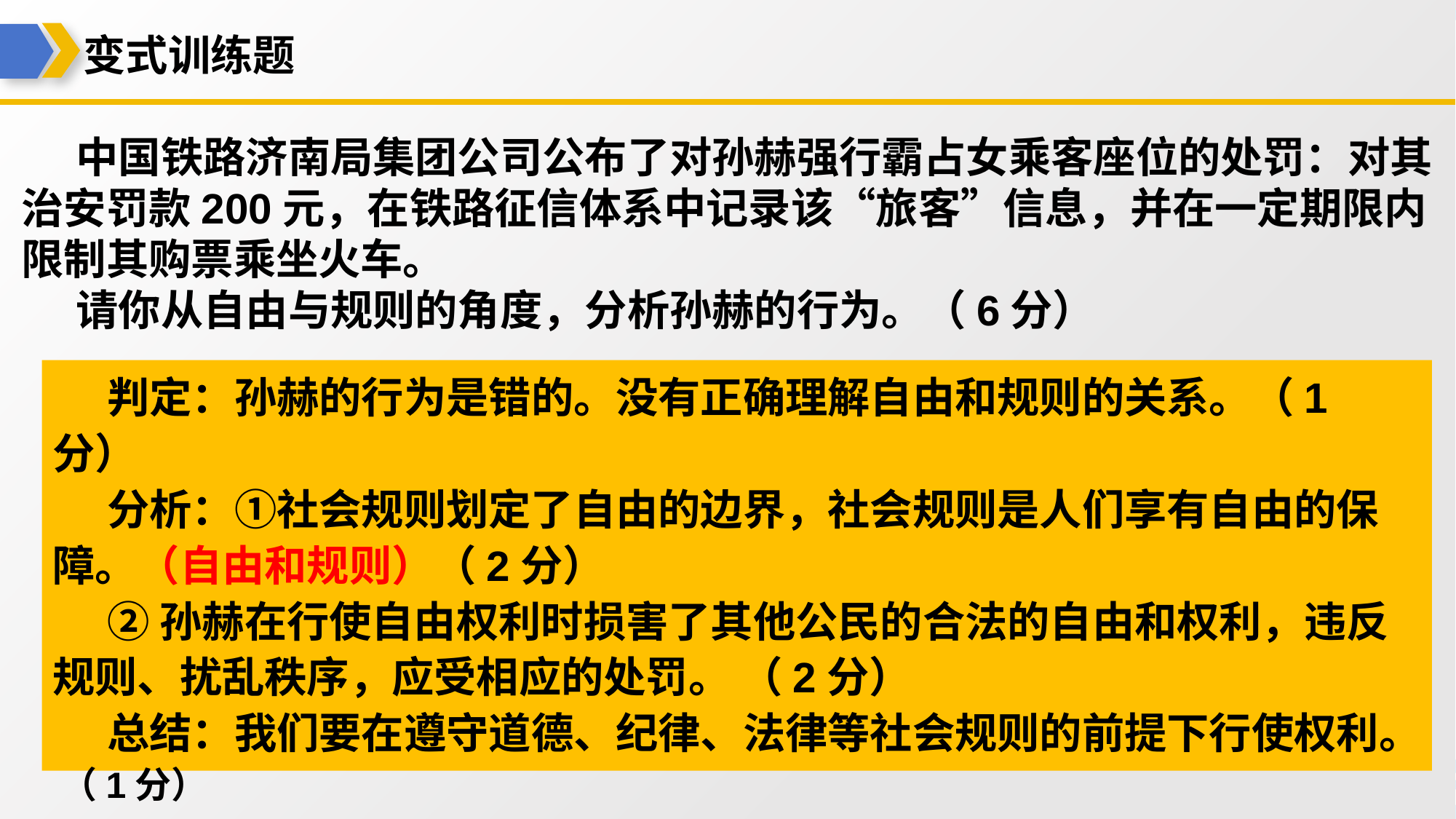

变式训练题

中国铁路济南局集团公司公布了对孙赫强行霸占女乘客座位的处罚：对其治安罚款200元，在铁路征信体系中记录该“旅客”信息，并在一定期限内限制其购票乘坐火车。
请你从自由与规则的角度，分析孙赫的行为。（6分）

判定：孙赫的行为是错的。没有正确理解自由和规则的关系。（1分）
分析：①社会规则划定了自由的边界，社会规则是人们享有自由的保障。（自由和规则）（2分）
②孙赫在行使自由权利时损害了其他公民的合法的自由和权利，违反规则、扰乱秩序，应受相应的处罚。 （2分）
总结：我们要在遵守道德、纪律、法律等社会规则的前提下行使权利。 （1分）